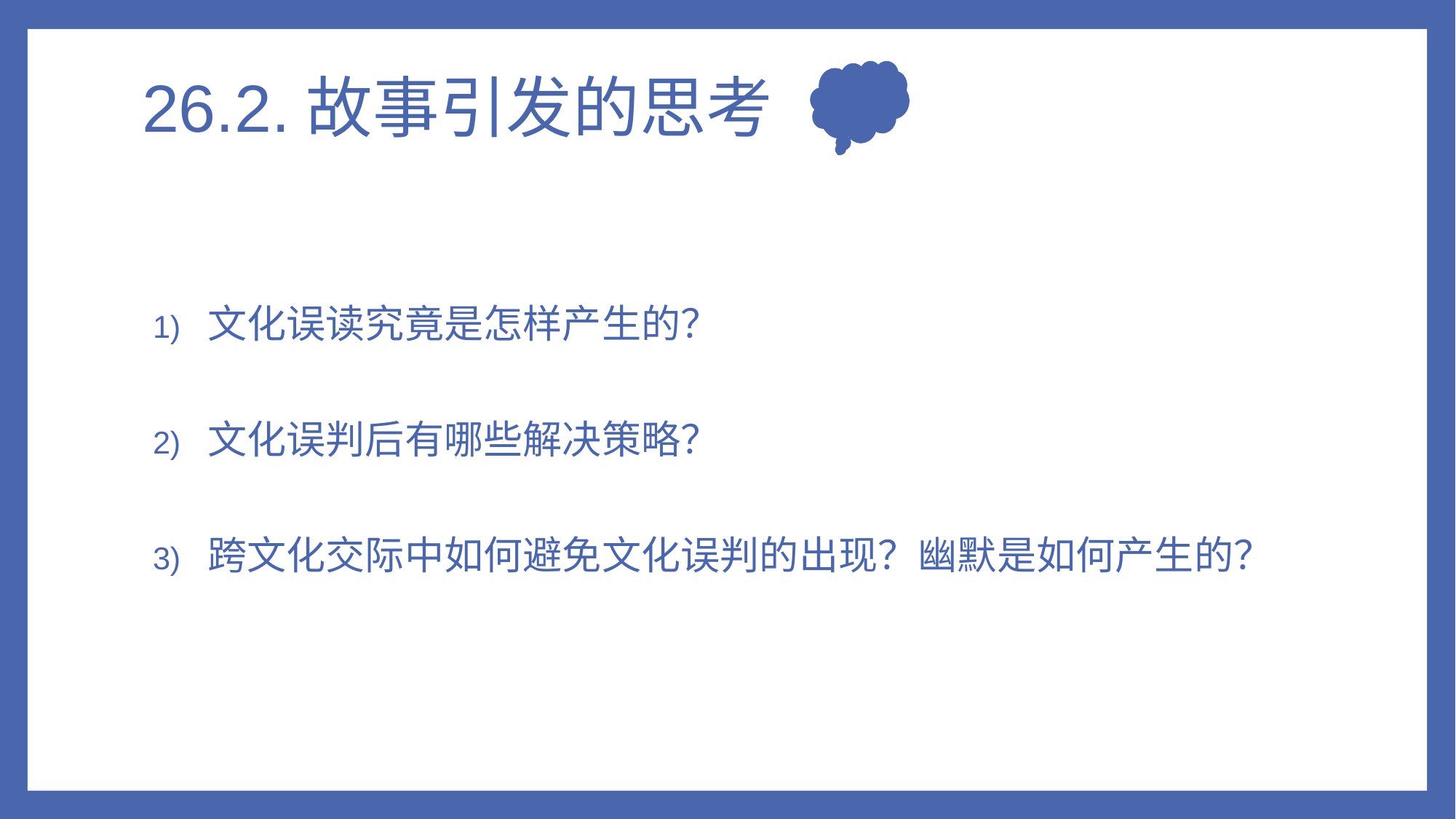

# 26.2.故事引发的思考

文化误读究竟是怎样产生的？
文化误判后有哪些解决策略？
跨文化交际中如何避免文化误判的出现？幽默是如何产生的？